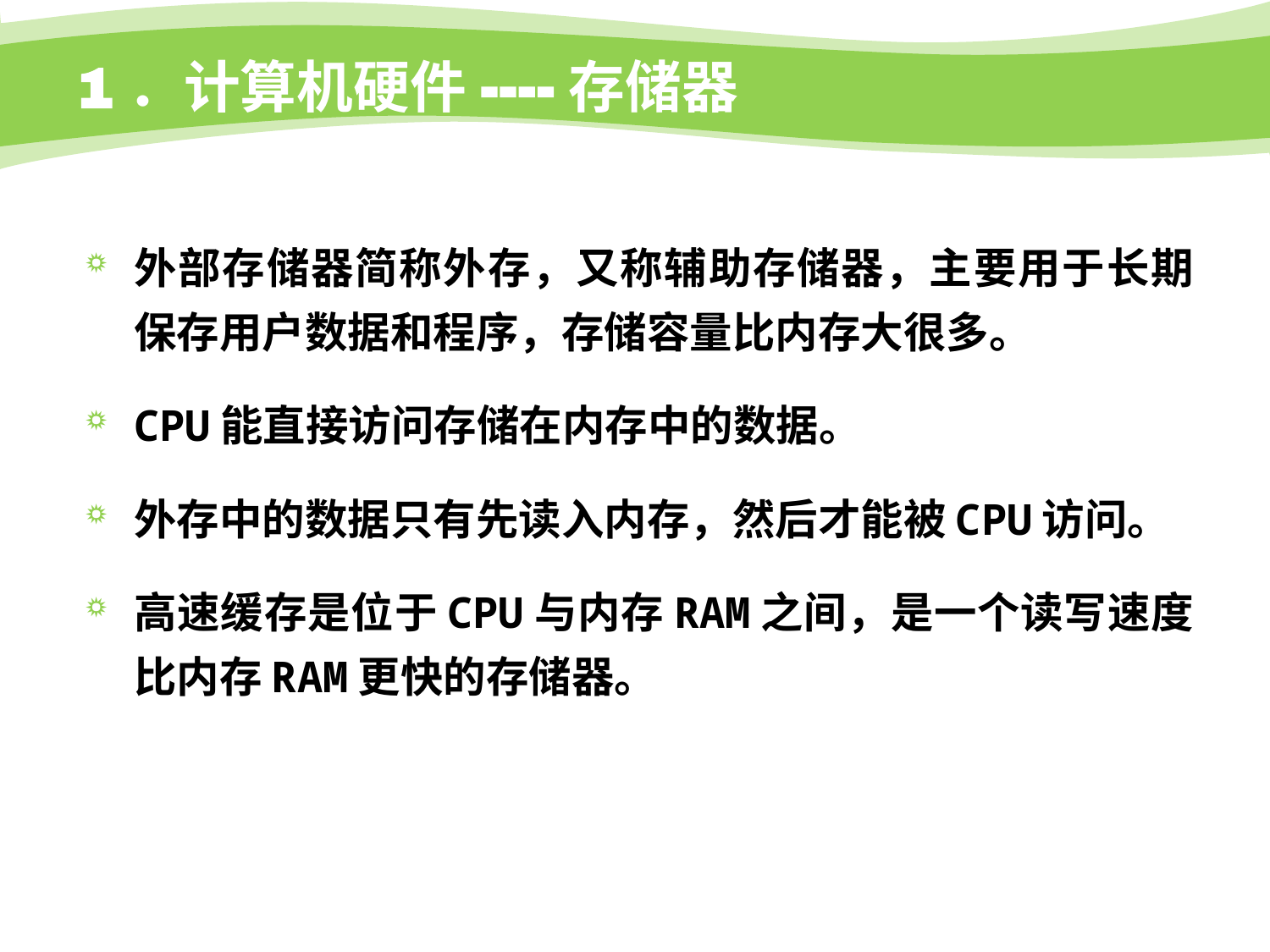

# 1．计算机硬件----存储器
外部存储器简称外存，又称辅助存储器，主要用于长期保存用户数据和程序，存储容量比内存大很多。
CPU能直接访问存储在内存中的数据。
外存中的数据只有先读入内存，然后才能被CPU访问。
高速缓存是位于CPU与内存RAM之间，是一个读写速度比内存RAM更快的存储器。